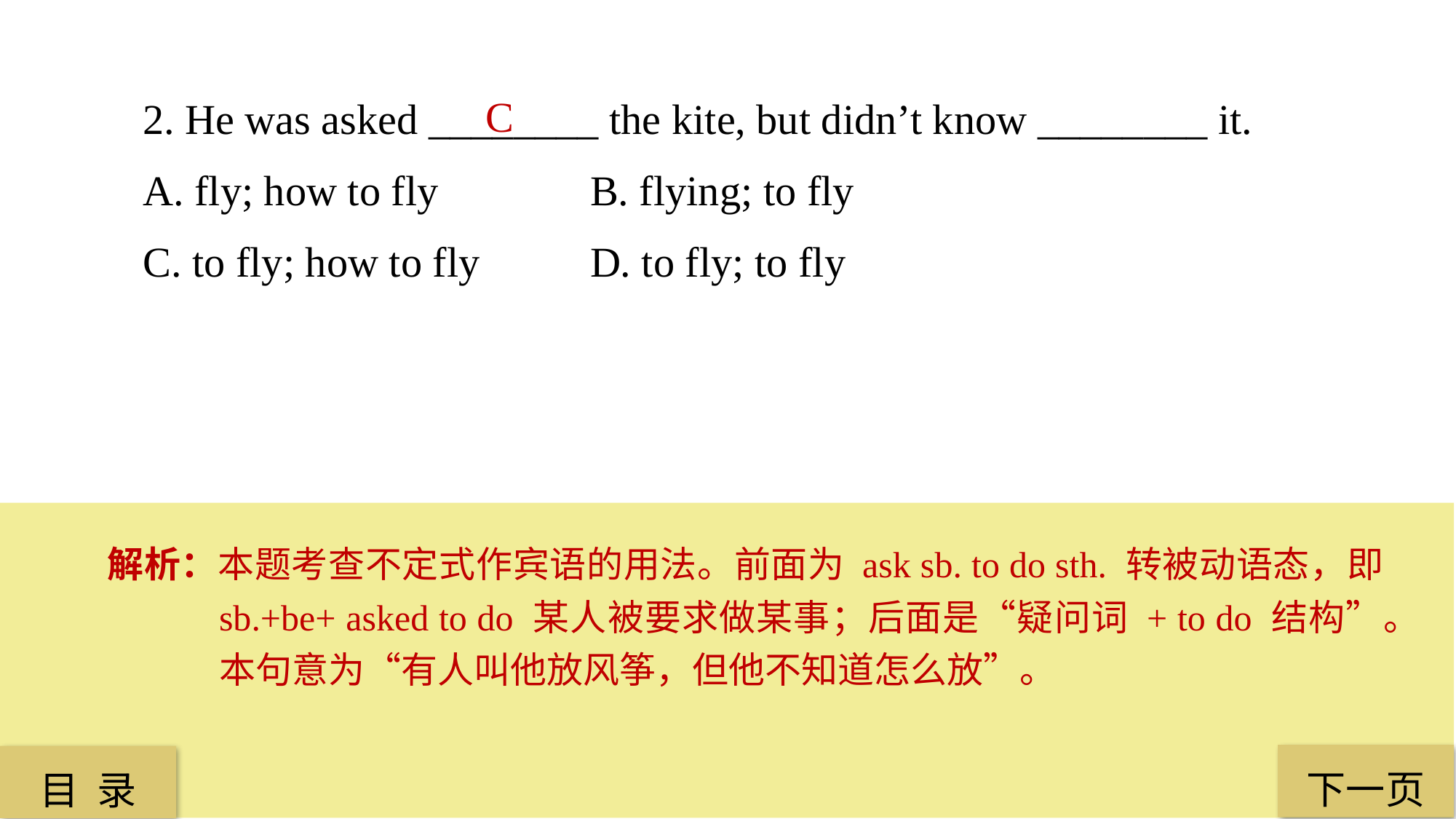

2. He was asked ________ the kite, but didn’t know ________ it.
A. fly; how to fly	 	 B. flying; to fly
C. to fly; how to fly	 D. to fly; to fly
C
解析：本题考查不定式作宾语的用法。前面为 ask sb. to do sth. 转被动语态，即 sb.+be+ asked to do 某人被要求做某事；后面是“疑问词 + to do 结构”。本句意为“有人叫他放风筝，但他不知道怎么放”。